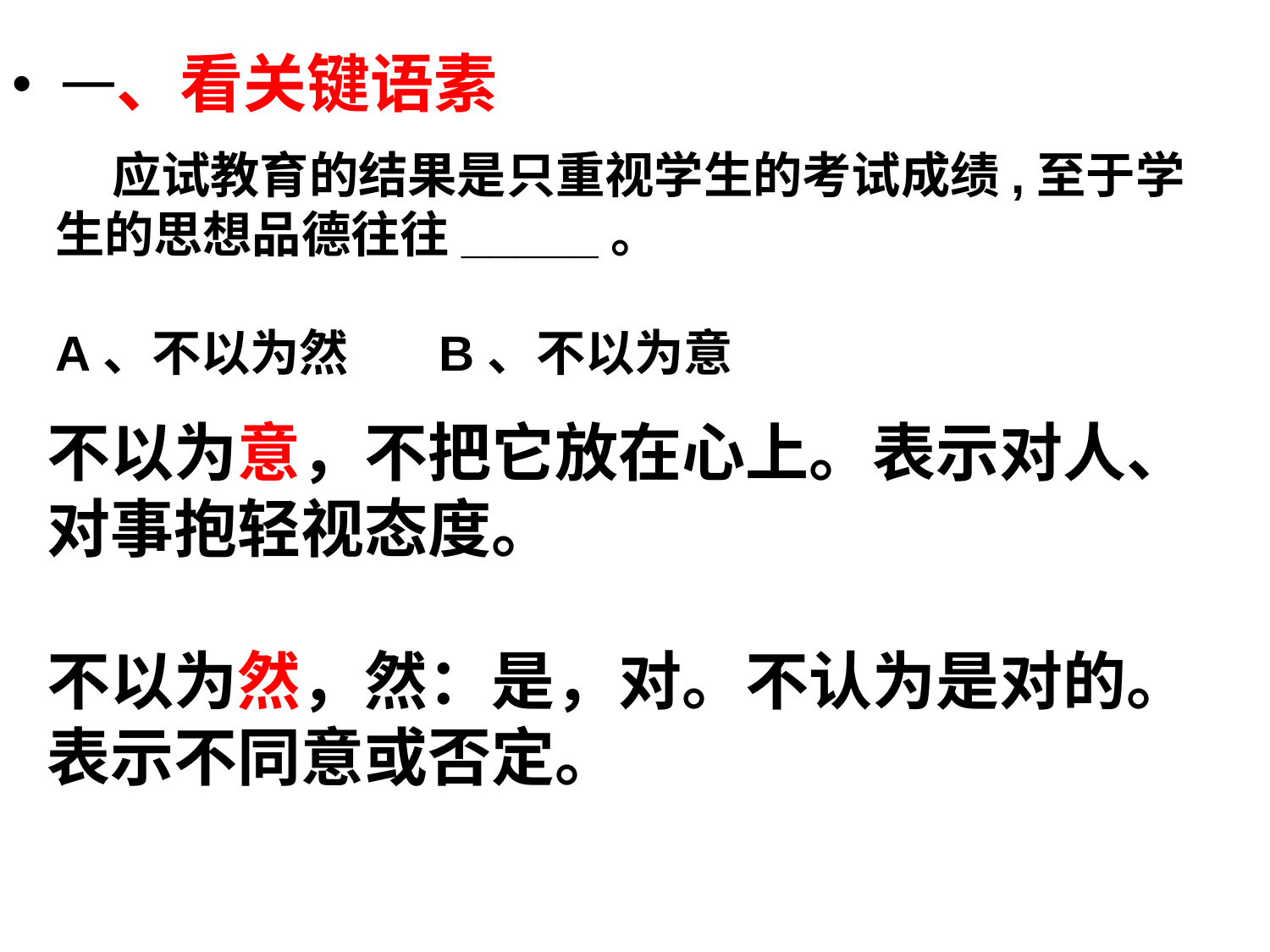

# 应试教育的结果是只重视学生的考试成绩,至于学生的思想品德往往_____。 A、不以为然       B、不以为意
一、看关键语素

不以为意，不把它放在心上。表示对人、对事抱轻视态度。

不以为然，然：是，对。不认为是对的。表示不同意或否定。